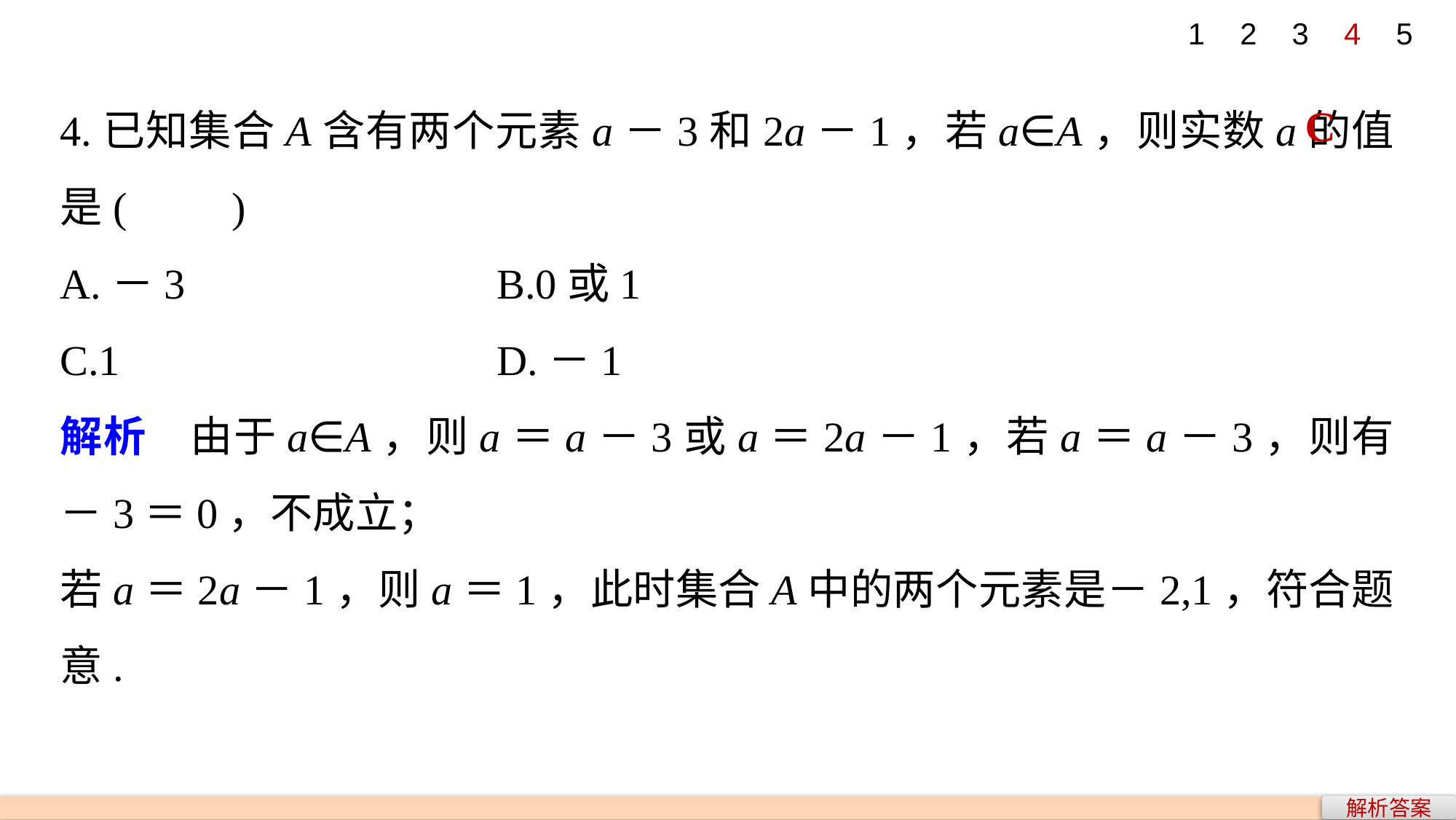

1
2
3
4
5
4.已知集合A含有两个元素a－3和2a－1，若a∈A，则实数a的值是(　　)
A.－3  			B.0或1
C.1  			D.－1
解析　由于a∈A，则a＝a－3或a＝2a－1，若a＝a－3，则有－3＝0，不成立；
若a＝2a－1，则a＝1，此时集合A中的两个元素是－2,1，符合题意.
C
解析答案